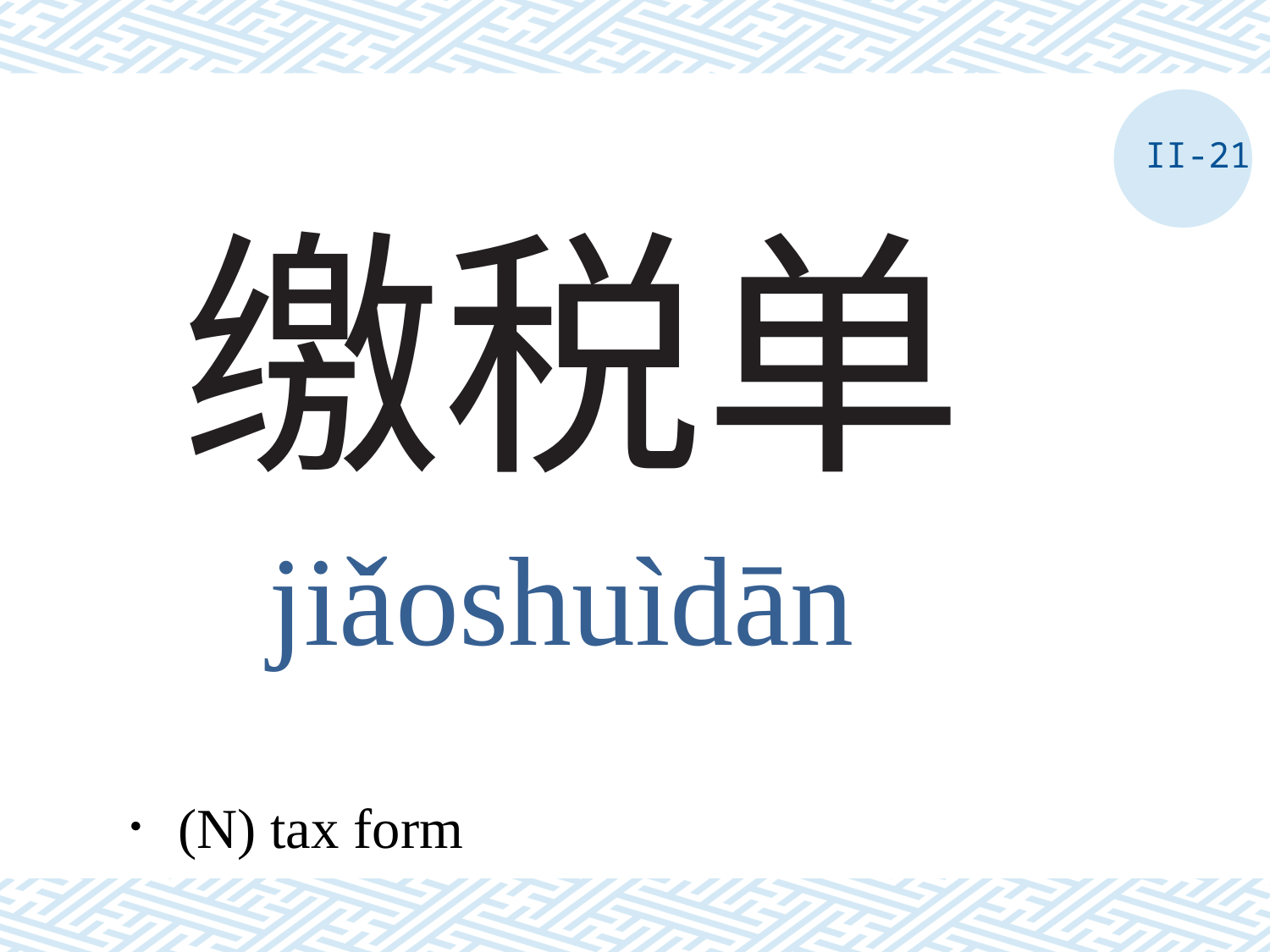

II-21

# 缴税单
jiǎoshuìdān
．(N) tax form